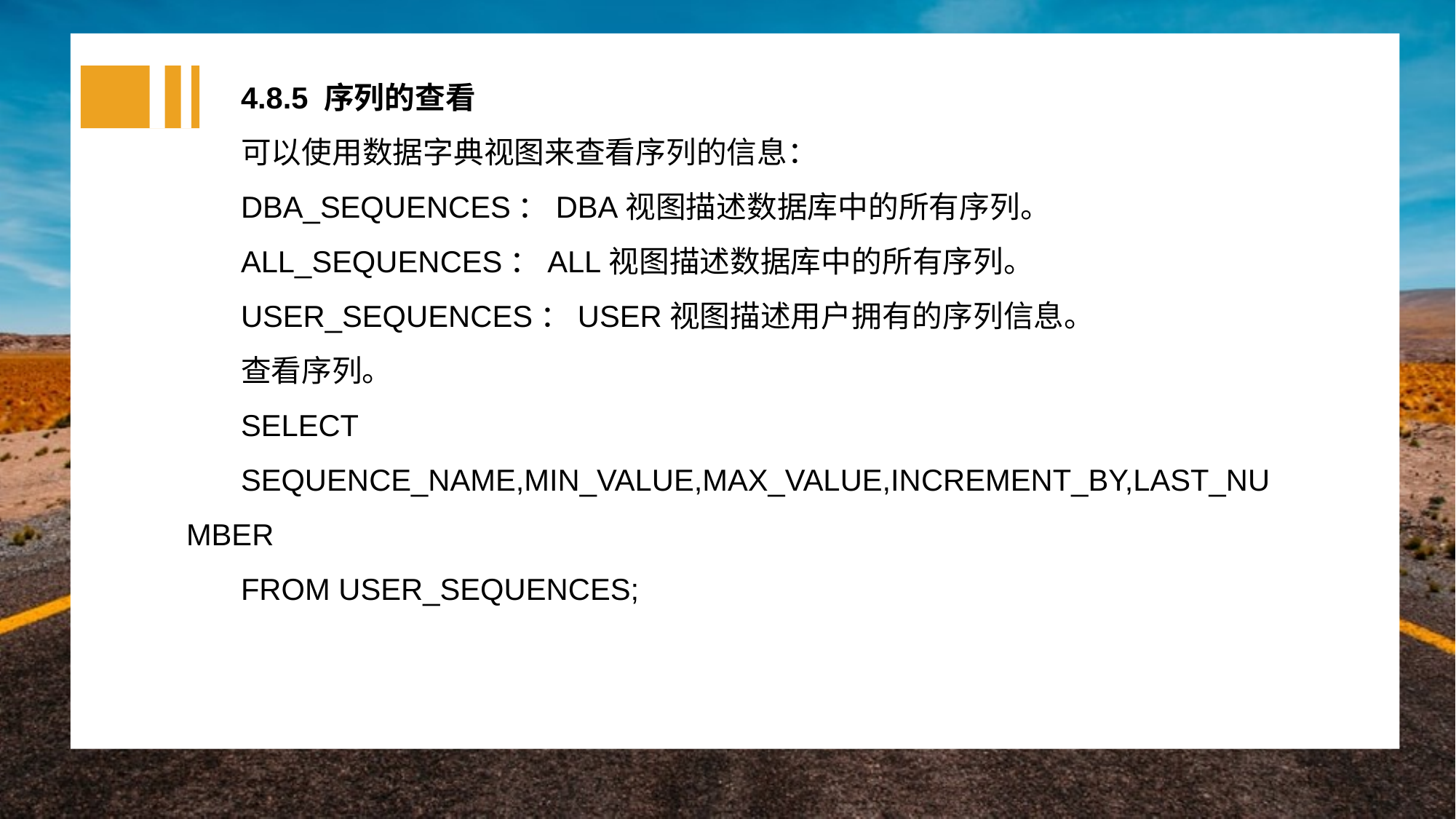

4.8.5 序列的查看
可以使用数据字典视图来查看序列的信息：
DBA_SEQUENCES：DBA视图描述数据库中的所有序列。
ALL_SEQUENCES：ALL视图描述数据库中的所有序列。
USER_SEQUENCES：USER视图描述用户拥有的序列信息。
查看序列。
SELECT
SEQUENCE_NAME,MIN_VALUE,MAX_VALUE,INCREMENT_BY,LAST_NUMBER
FROM USER_SEQUENCES;